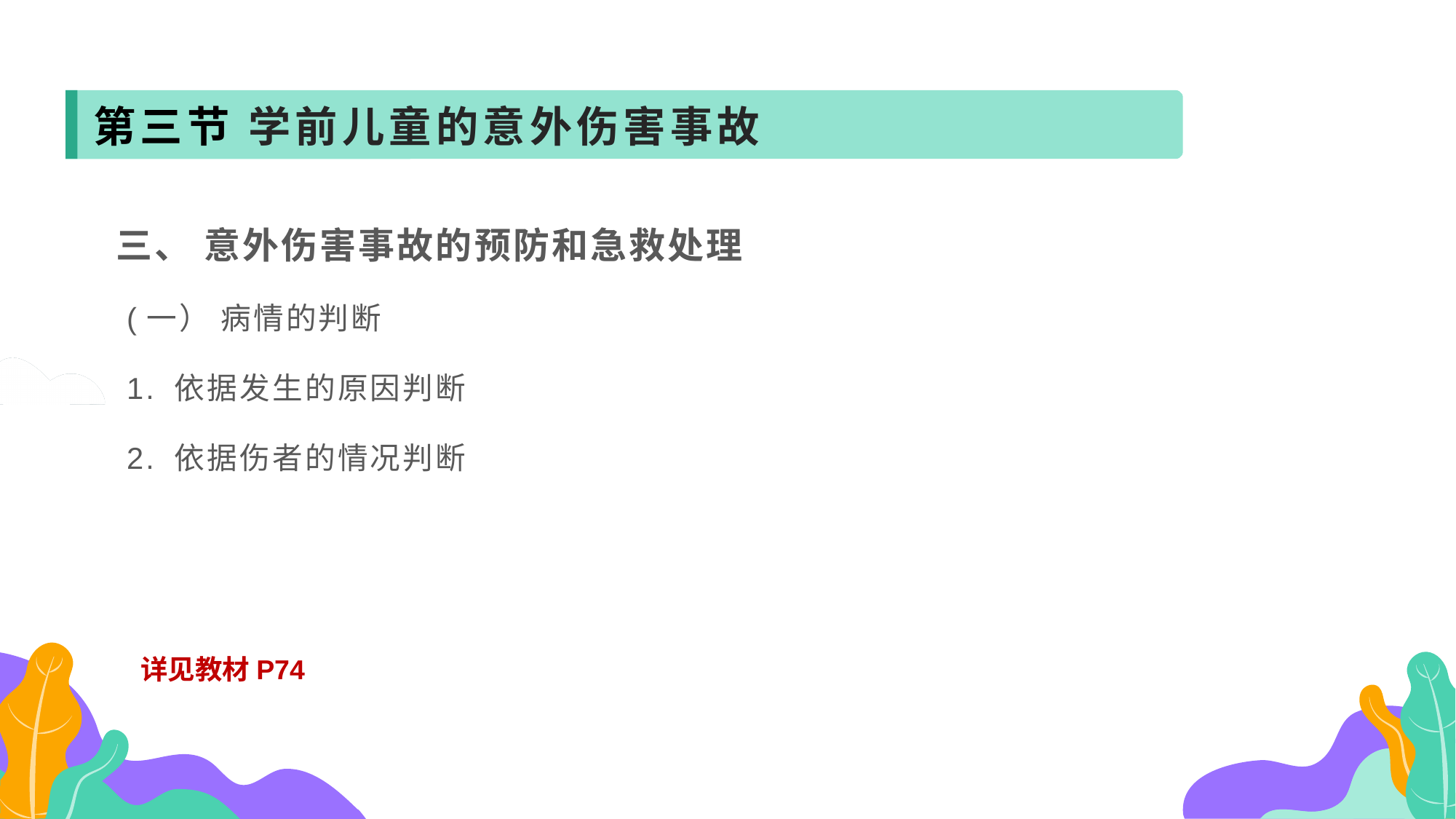

第三节 学前儿童的意外伤害事故
三、 意外伤害事故的预防和急救处理
 (一） 病情的判断
 1. 依据发生的原因判断
 2. 依据伤者的情况判断
详见教材P74